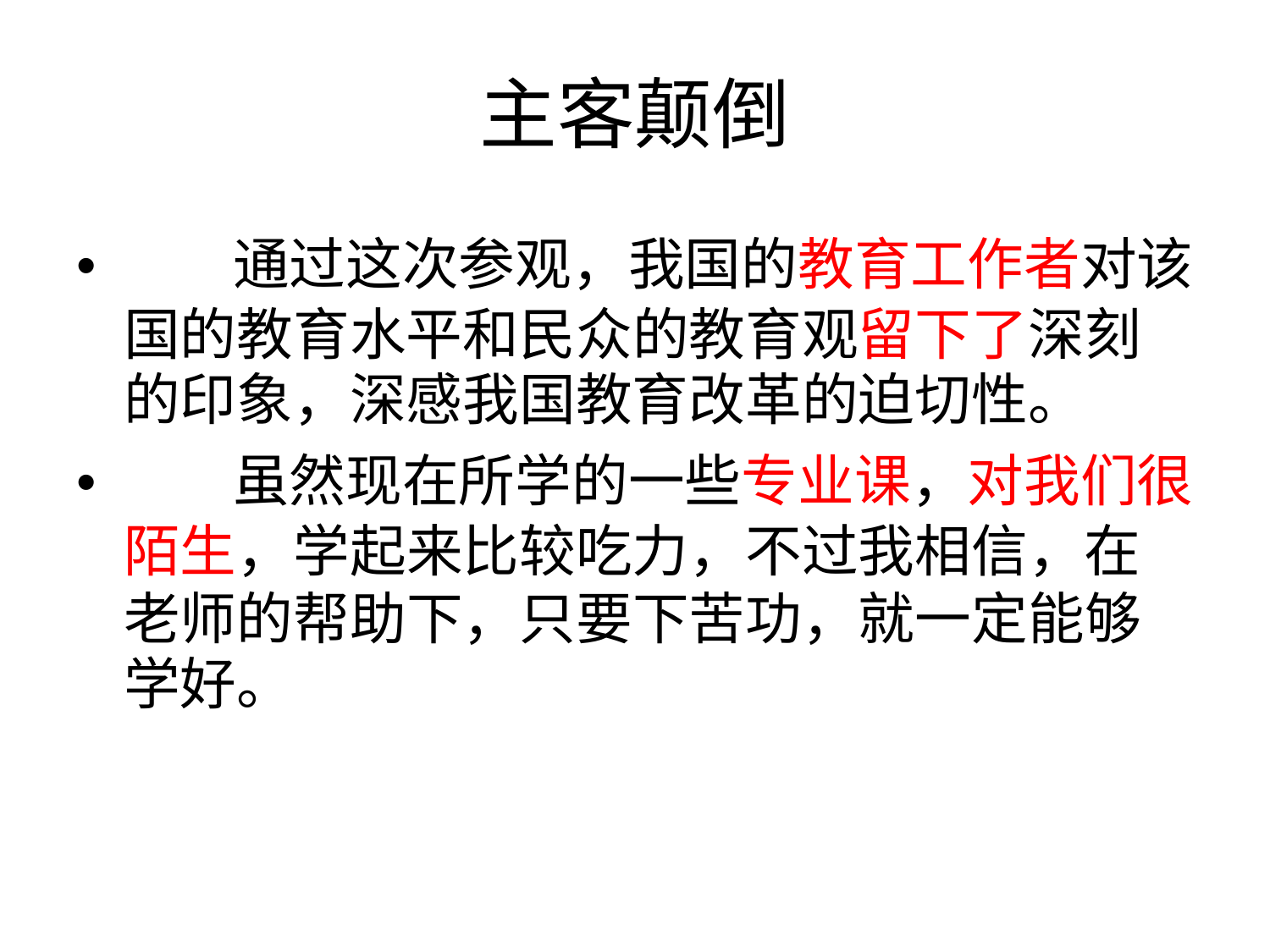

主客颠倒
• 通过这次参观，我国的教育工作者对该
国的教育水平和民众的教育观留下了深刻
的印象，深感我国教育改革的迫切性。
• 虽然现在所学的一些专业课，对我们很
陌生，学起来比较吃力，不过我相信，在
老师的帮助下，只要下苦功，就一定能够
学好。